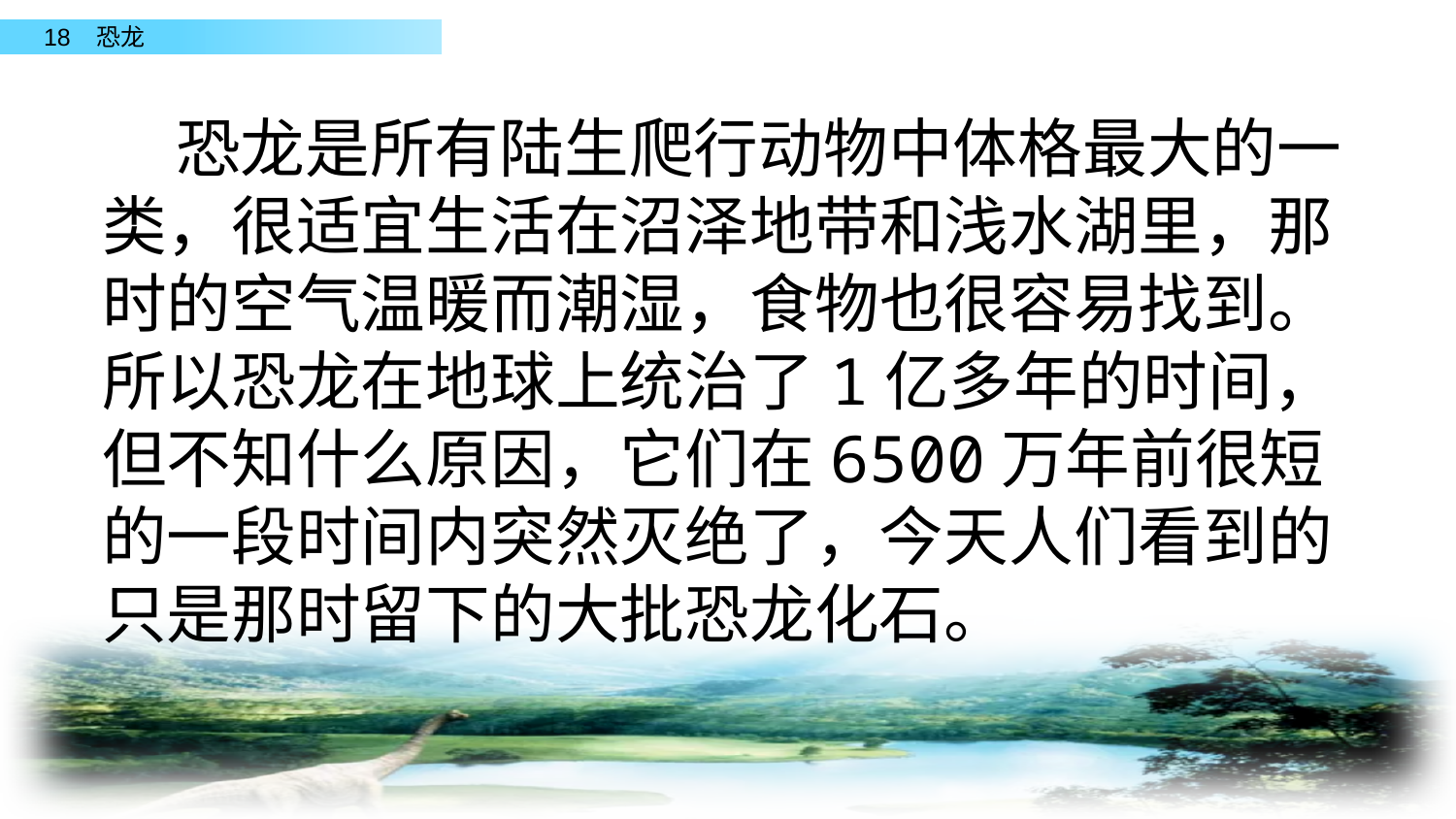

恐龙是所有陆生爬行动物中体格最大的一类，很适宜生活在沼泽地带和浅水湖里，那时的空气温暖而潮湿，食物也很容易找到。所以恐龙在地球上统治了1亿多年的时间，但不知什么原因，它们在6500万年前很短的一段时间内突然灭绝了，今天人们看到的只是那时留下的大批恐龙化石。